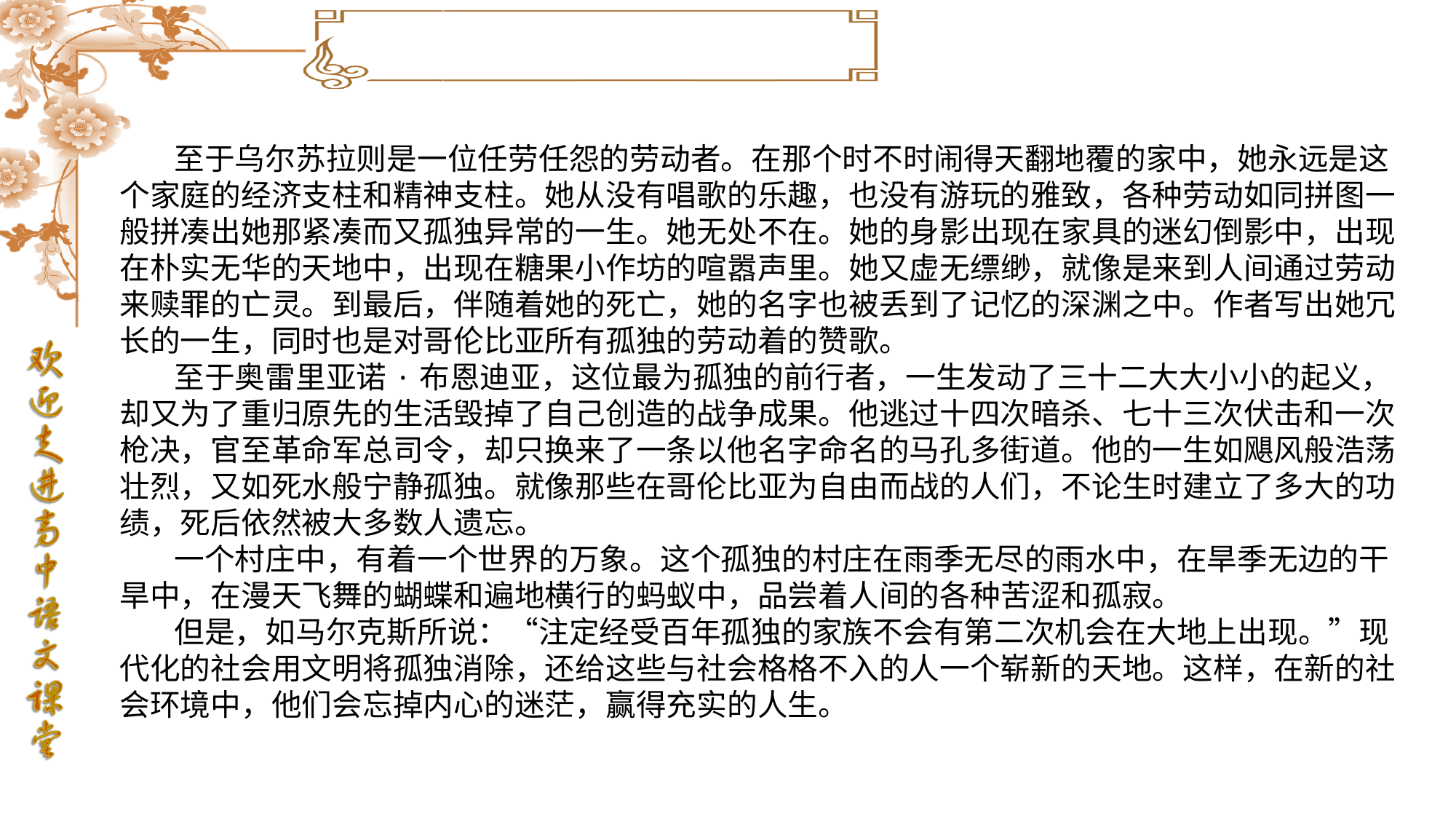

至于乌尔苏拉则是一位任劳任怨的劳动者。在那个时不时闹得天翻地覆的家中，她永远是这个家庭的经济支柱和精神支柱。她从没有唱歌的乐趣，也没有游玩的雅致，各种劳动如同拼图一般拼凑出她那紧凑而又孤独异常的一生。她无处不在。她的身影出现在家具的迷幻倒影中，出现在朴实无华的天地中，出现在糖果小作坊的喧嚣声里。她又虚无缥缈，就像是来到人间通过劳动来赎罪的亡灵。到最后，伴随着她的死亡，她的名字也被丢到了记忆的深渊之中。作者写出她冗长的一生，同时也是对哥伦比亚所有孤独的劳动着的赞歌。
至于奥雷里亚诺·布恩迪亚，这位最为孤独的前行者，一生发动了三十二大大小小的起义，却又为了重归原先的生活毁掉了自己创造的战争成果。他逃过十四次暗杀、七十三次伏击和一次枪决，官至革命军总司令，却只换来了一条以他名字命名的马孔多街道。他的一生如飓风般浩荡壮烈，又如死水般宁静孤独。就像那些在哥伦比亚为自由而战的人们，不论生时建立了多大的功绩，死后依然被大多数人遗忘。
一个村庄中，有着一个世界的万象。这个孤独的村庄在雨季无尽的雨水中，在旱季无边的干旱中，在漫天飞舞的蝴蝶和遍地横行的蚂蚁中，品尝着人间的各种苦涩和孤寂。
但是，如马尔克斯所说：“注定经受百年孤独的家族不会有第二次机会在大地上出现。”现代化的社会用文明将孤独消除，还给这些与社会格格不入的人一个崭新的天地。这样，在新的社会环境中，他们会忘掉内心的迷茫，赢得充实的人生。